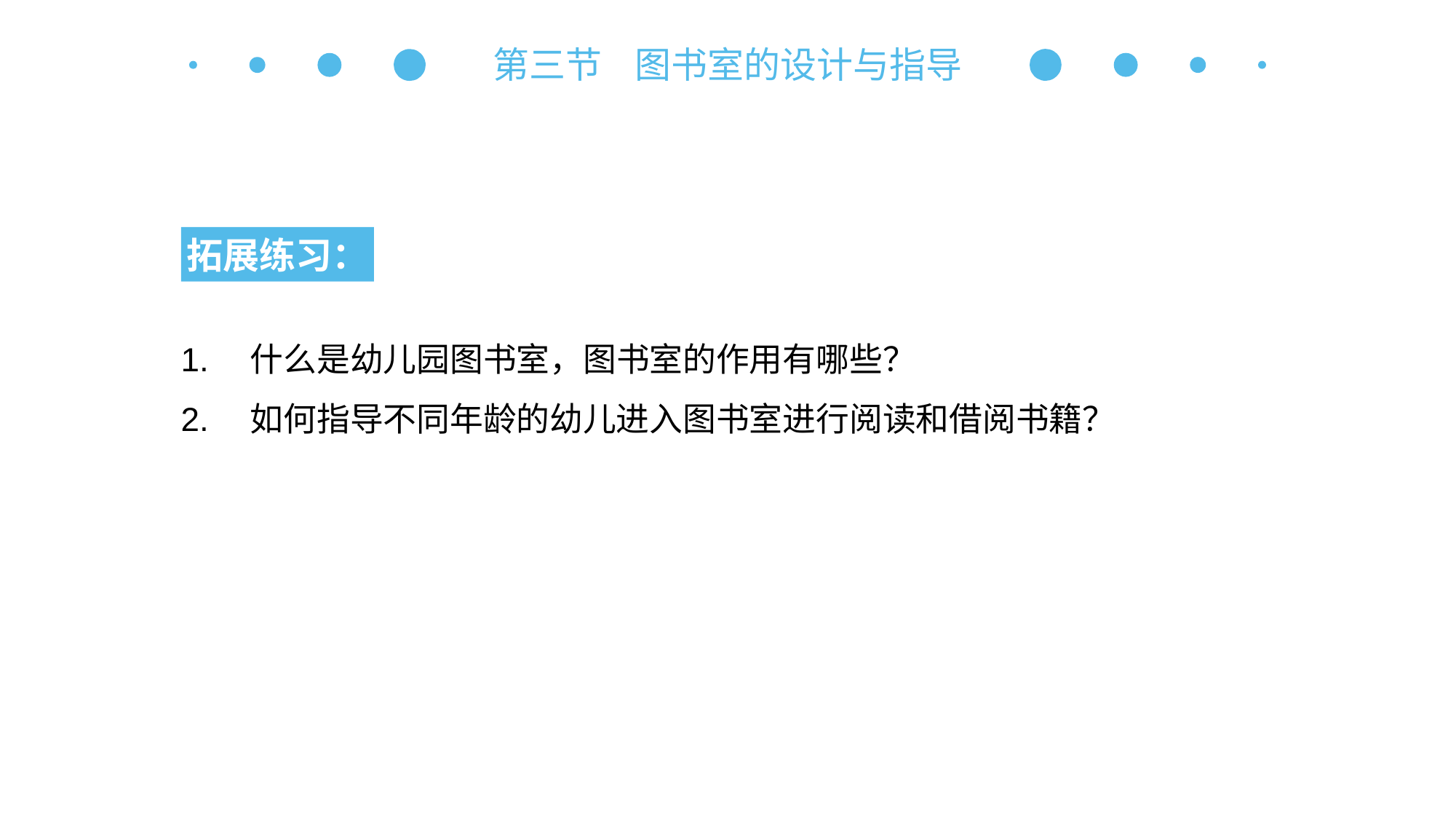

第三节    图书室的设计与指导

拓展练习：
1.　什么是幼儿园图书室，图书室的作用有哪些？
2.　如何指导不同年龄的幼儿进入图书室进行阅读和借阅书籍？